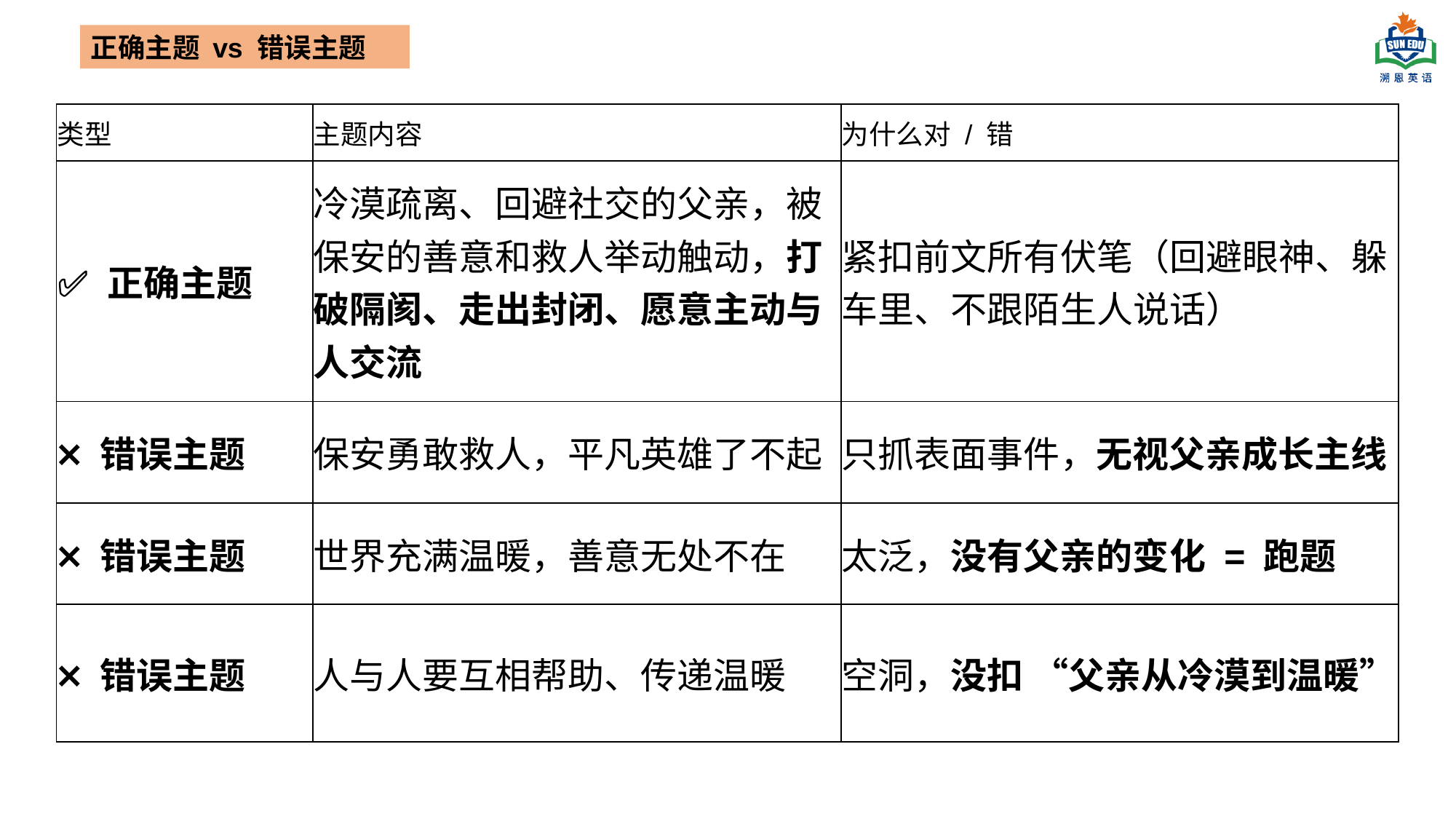

正确主题 vs 错误主题
| 类型 | 主题内容 | 为什么对 / 错 |
| --- | --- | --- |
| ✅ 正确主题 | 冷漠疏离、回避社交的父亲，被保安的善意和救人举动触动，打破隔阂、走出封闭、愿意主动与人交流 | 紧扣前文所有伏笔（回避眼神、躲车里、不跟陌生人说话） |
| ❌ 错误主题 | 保安勇敢救人，平凡英雄了不起 | 只抓表面事件，无视父亲成长主线 |
| ❌ 错误主题 | 世界充满温暖，善意无处不在 | 太泛，没有父亲的变化 = 跑题 |
| ❌ 错误主题 | 人与人要互相帮助、传递温暖 | 空洞，没扣 “父亲从冷漠到温暖” |